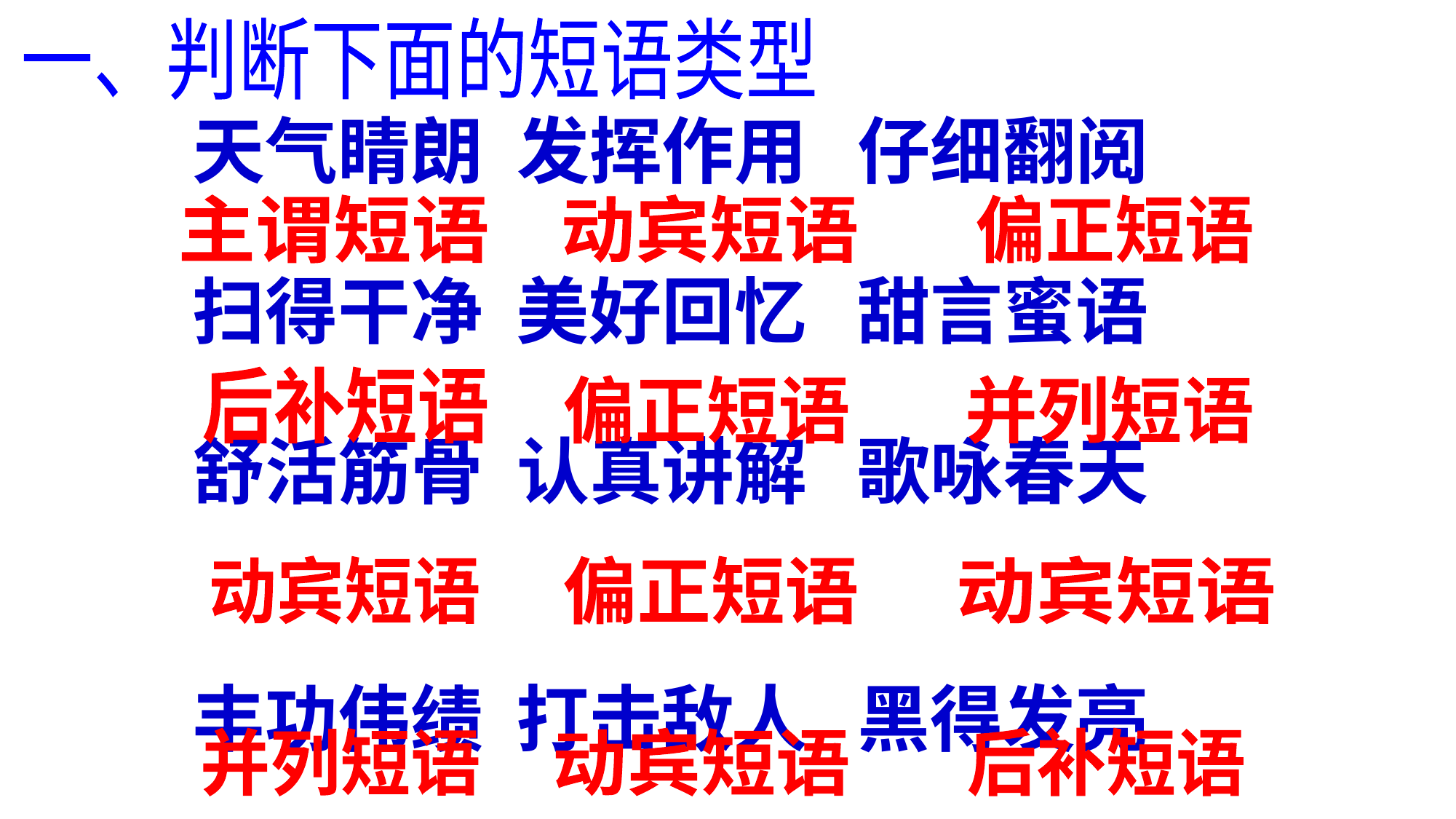

一、判断下面的短语类型
天气睛朗  发挥作用   仔细翻阅
扫得干净  美好回忆   甜言蜜语
舒活筋骨  认真讲解   歌咏春天
丰功伟绩  打击敌人   黑得发亮
主谓短语
动宾短语
偏正短语
后补短语
偏正短语
并列短语
动宾短语
偏正短语
动宾短语
并列短语
动宾短语
后补短语